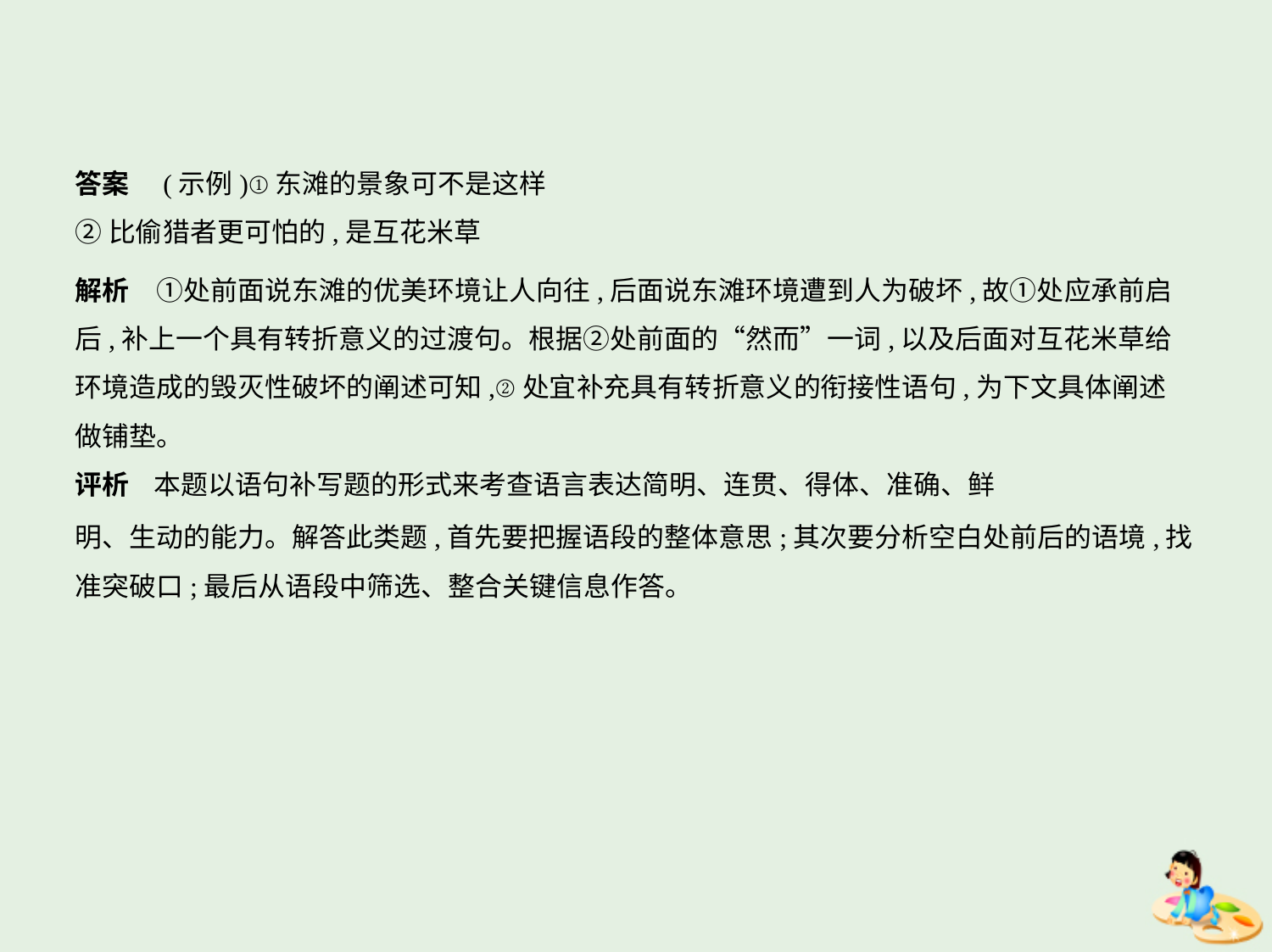

答案　(示例)①东滩的景象可不是这样
②比偷猎者更可怕的,是互花米草
解析　①处前面说东滩的优美环境让人向往,后面说东滩环境遭到人为破坏,故①处应承前启
后,补上一个具有转折意义的过渡句。根据②处前面的“然而”一词,以及后面对互花米草给
环境造成的毁灭性破坏的阐述可知,②处宜补充具有转折意义的衔接性语句,为下文具体阐述
做铺垫。
评析    本题以语句补写题的形式来考查语言表达简明、连贯、得体、准确、鲜
明、生动的能力。解答此类题,首先要把握语段的整体意思;其次要分析空白处前后的语境,找
准突破口;最后从语段中筛选、整合关键信息作答。